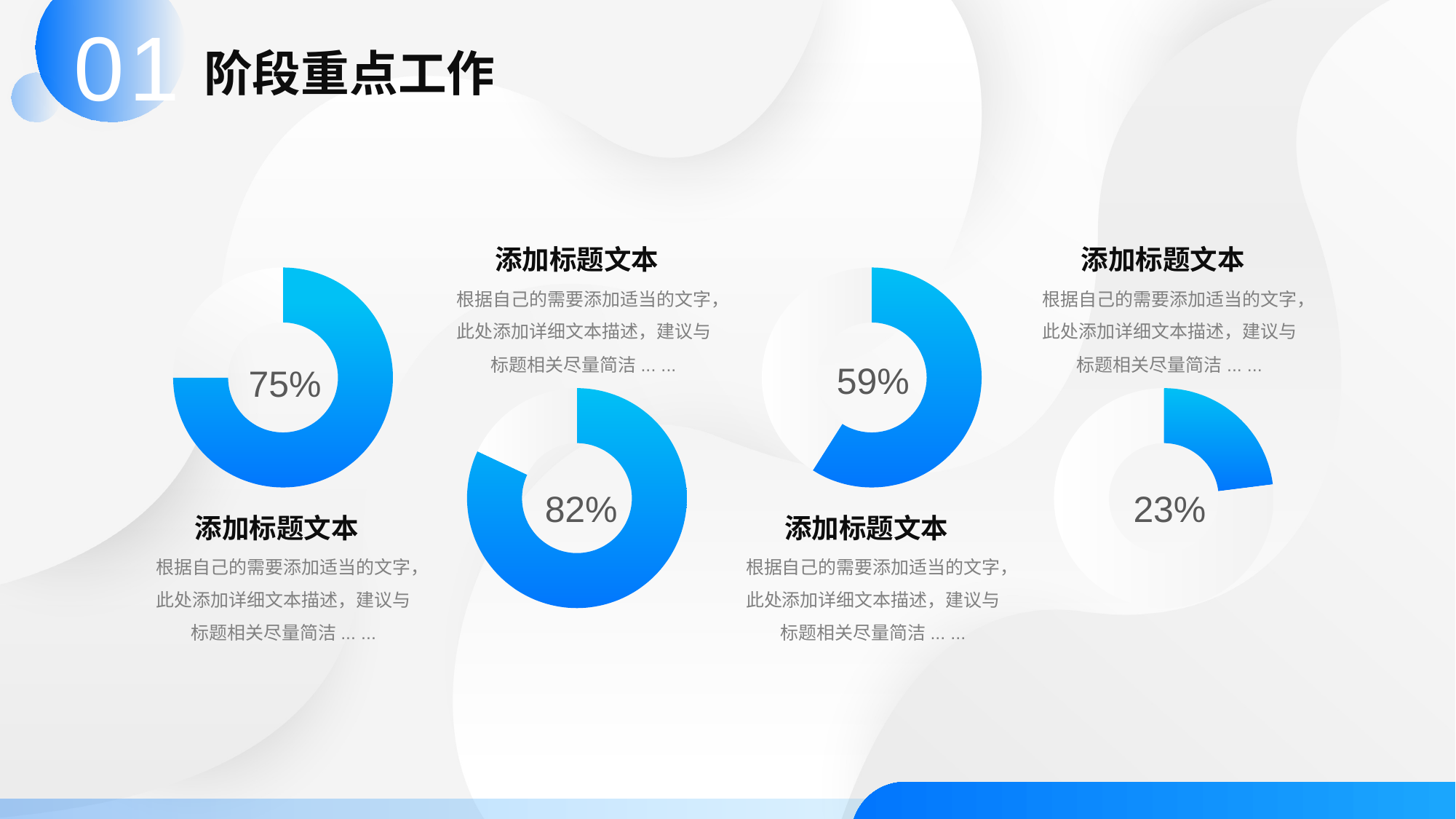

01
阶段重点工作

添加标题文本
根据自己的需要添加适当的文字，此处添加详细文本描述，建议与标题相关尽量简洁... ...
添加标题文本
根据自己的需要添加适当的文字，此处添加详细文本描述，建议与标题相关尽量简洁... ...

### Chart

| Category | 百分比 |
|---|---|
|  | 75.0 |
|  | 25.0 |

### Chart

| Category | 百分比 |
|---|---|
|  | 59.0 |
|  | 41.0 |
59%
75%

### Chart

| Category | 百分比 |
|---|---|
|  | 82.0 |
|  | 18.0 |

### Chart

| Category | 百分比 |
|---|---|
|  | 23.0 |
|  | 77.0 |
82%
23%
添加标题文本
根据自己的需要添加适当的文字，此处添加详细文本描述，建议与标题相关尽量简洁... ...
添加标题文本
根据自己的需要添加适当的文字，此处添加详细文本描述，建议与标题相关尽量简洁... ...